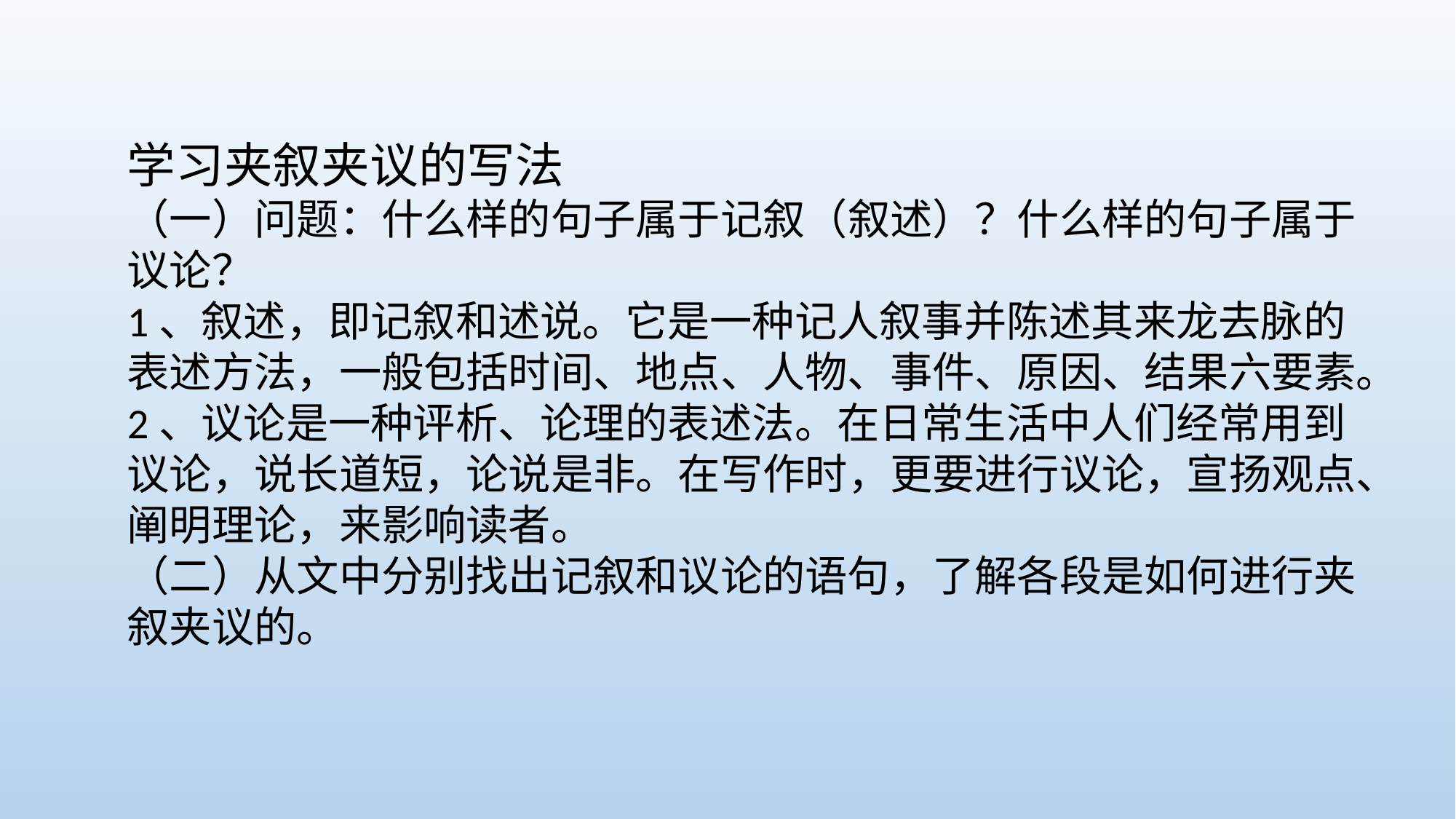

学习夹叙夹议的写法
（一）问题：什么样的句子属于记叙（叙述）？什么样的句子属于议论？
1、叙述，即记叙和述说。它是一种记人叙事并陈述其来龙去脉的表述方法，一般包括时间、地点、人物、事件、原因、结果六要素。
2、议论是一种评析、论理的表述法。在日常生活中人们经常用到议论，说长道短，论说是非。在写作时，更要进行议论，宣扬观点、阐明理论，来影响读者。
（二）从文中分别找出记叙和议论的语句，了解各段是如何进行夹叙夹议的。